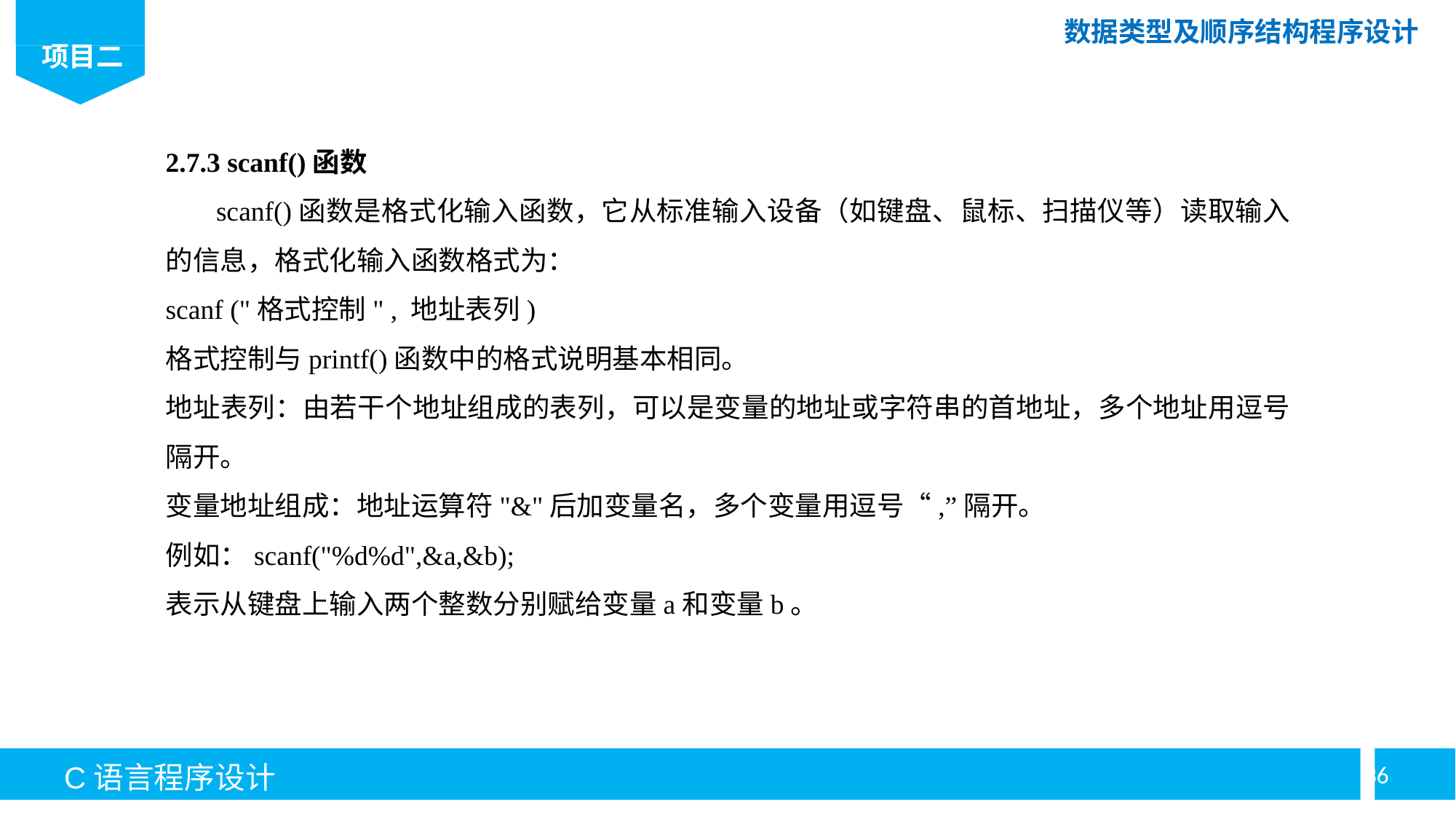

2.7.3 scanf()函数
       scanf()函数是格式化输入函数，它从标准输入设备（如键盘、鼠标、扫描仪等）读取输入的信息，格式化输入函数格式为：
scanf ("格式控制" , 地址表列)
格式控制与printf()函数中的格式说明基本相同。
地址表列：由若干个地址组成的表列，可以是变量的地址或字符串的首地址，多个地址用逗号隔开。
变量地址组成：地址运算符"&"后加变量名，多个变量用逗号“,”隔开。
例如：scanf("%d%d",&a,&b);
表示从键盘上输入两个整数分别赋给变量a和变量b。